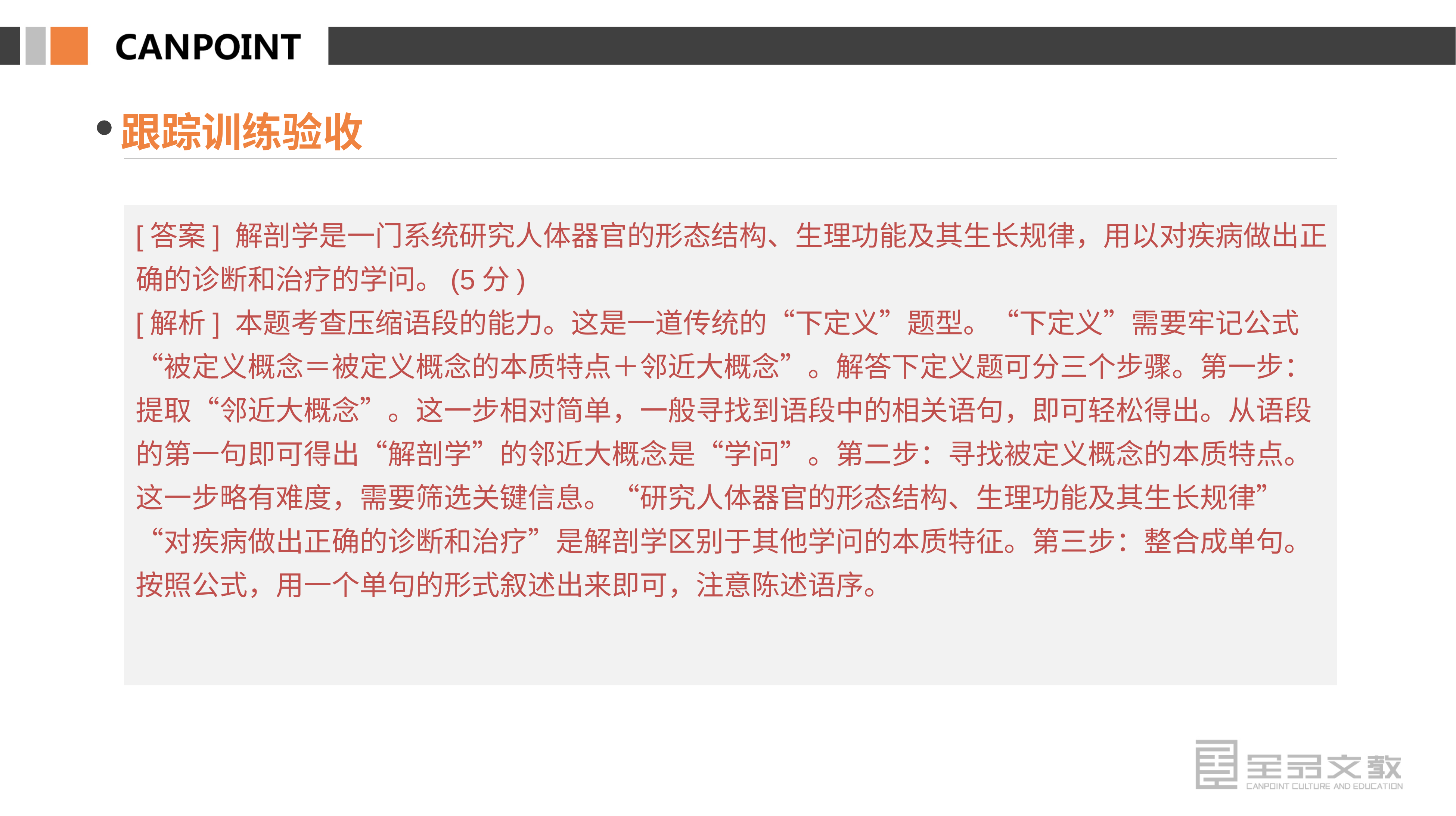

跟踪训练验收

[答案] 解剖学是一门系统研究人体器官的形态结构、生理功能及其生长规律，用以对疾病做出正确的诊断和治疗的学问。(5分)
[解析] 本题考查压缩语段的能力。这是一道传统的“下定义”题型。“下定义”需要牢记公式“被定义概念＝被定义概念的本质特点＋邻近大概念”。解答下定义题可分三个步骤。第一步：提取“邻近大概念”。这一步相对简单，一般寻找到语段中的相关语句，即可轻松得出。从语段的第一句即可得出“解剖学”的邻近大概念是“学问”。第二步：寻找被定义概念的本质特点。这一步略有难度，需要筛选关键信息。“研究人体器官的形态结构、生理功能及其生长规律”“对疾病做出正确的诊断和治疗”是解剖学区别于其他学问的本质特征。第三步：整合成单句。按照公式，用一个单句的形式叙述出来即可，注意陈述语序。